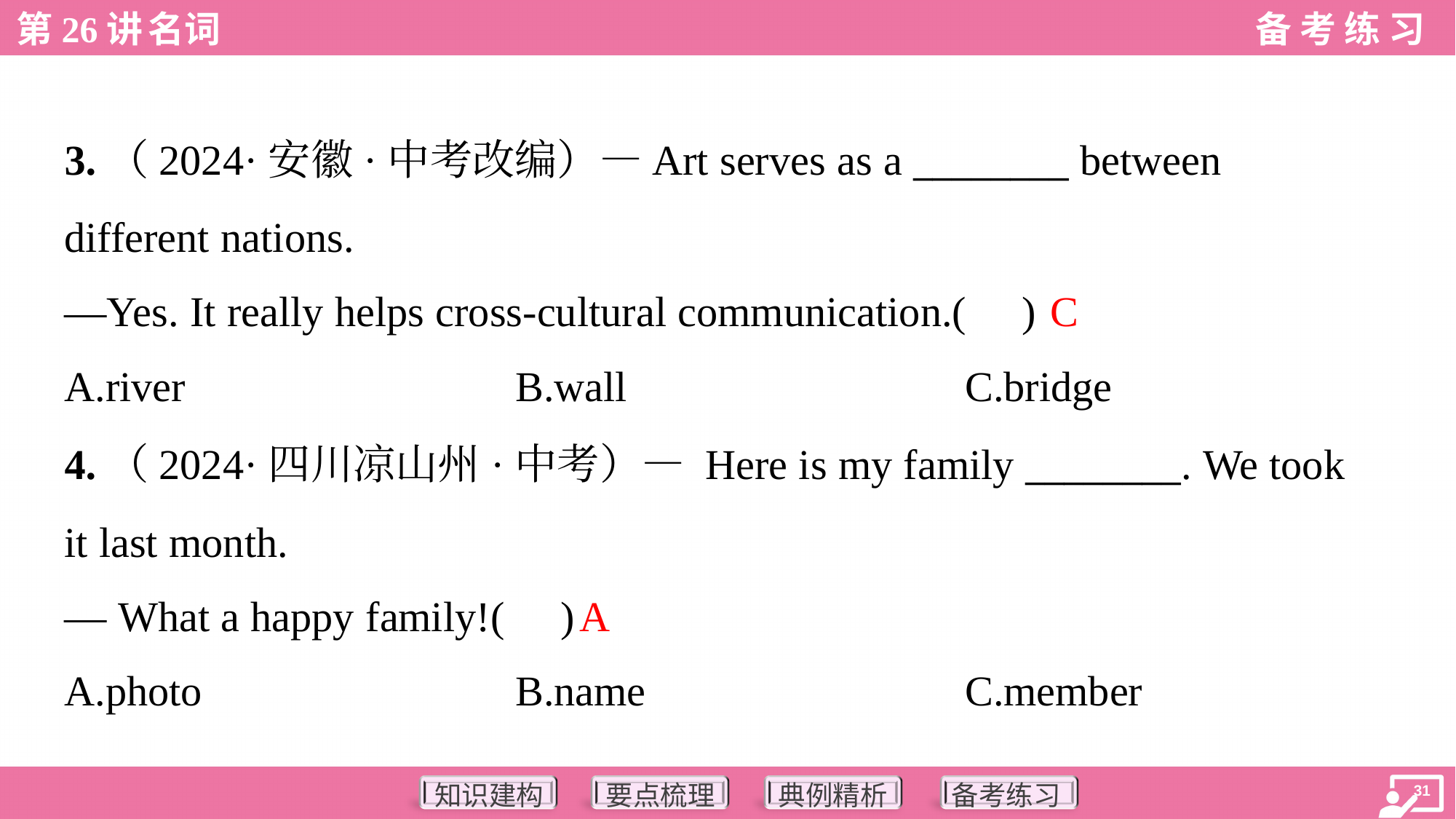

3.（2024·安徽·中考改编）—Art serves as a ________ between
different nations.
—Yes. It really helps cross-cultural communication.(     )
C
A.river	B.wall	C.bridge
4.（2024·四川凉山州·中考）— Here is my family ________. We took
it last month.
— What a happy family!(     )
A
A.photo	B.name	C.member